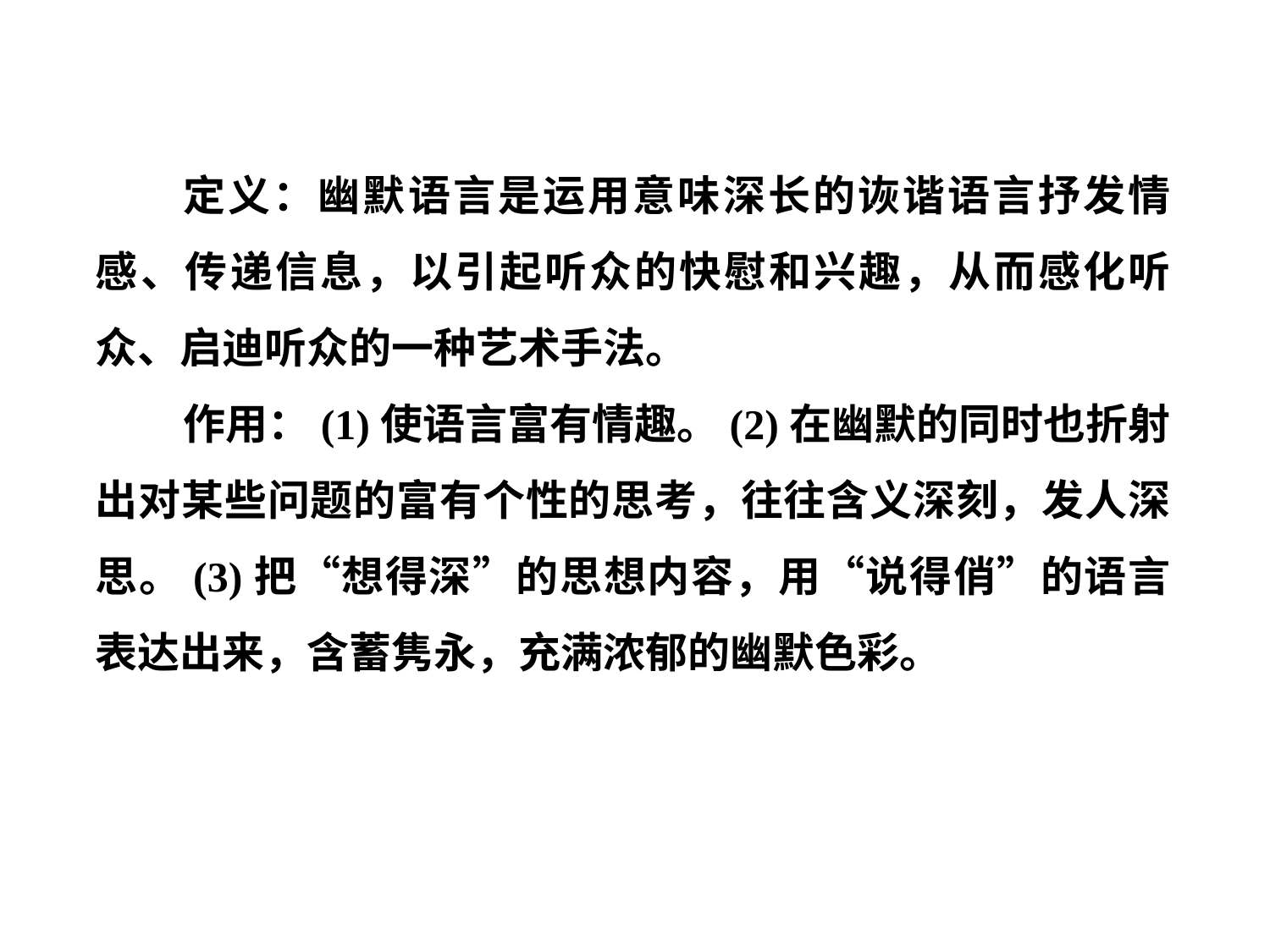

定义：幽默语言是运用意味深长的诙谐语言抒发情感、传递信息，以引起听众的快慰和兴趣，从而感化听众、启迪听众的一种艺术手法。
作用：(1)使语言富有情趣。(2)在幽默的同时也折射出对某些问题的富有个性的思考，往往含义深刻，发人深思。(3)把“想得深”的思想内容，用“说得俏”的语言表达出来，含蓄隽永，充满浓郁的幽默色彩。